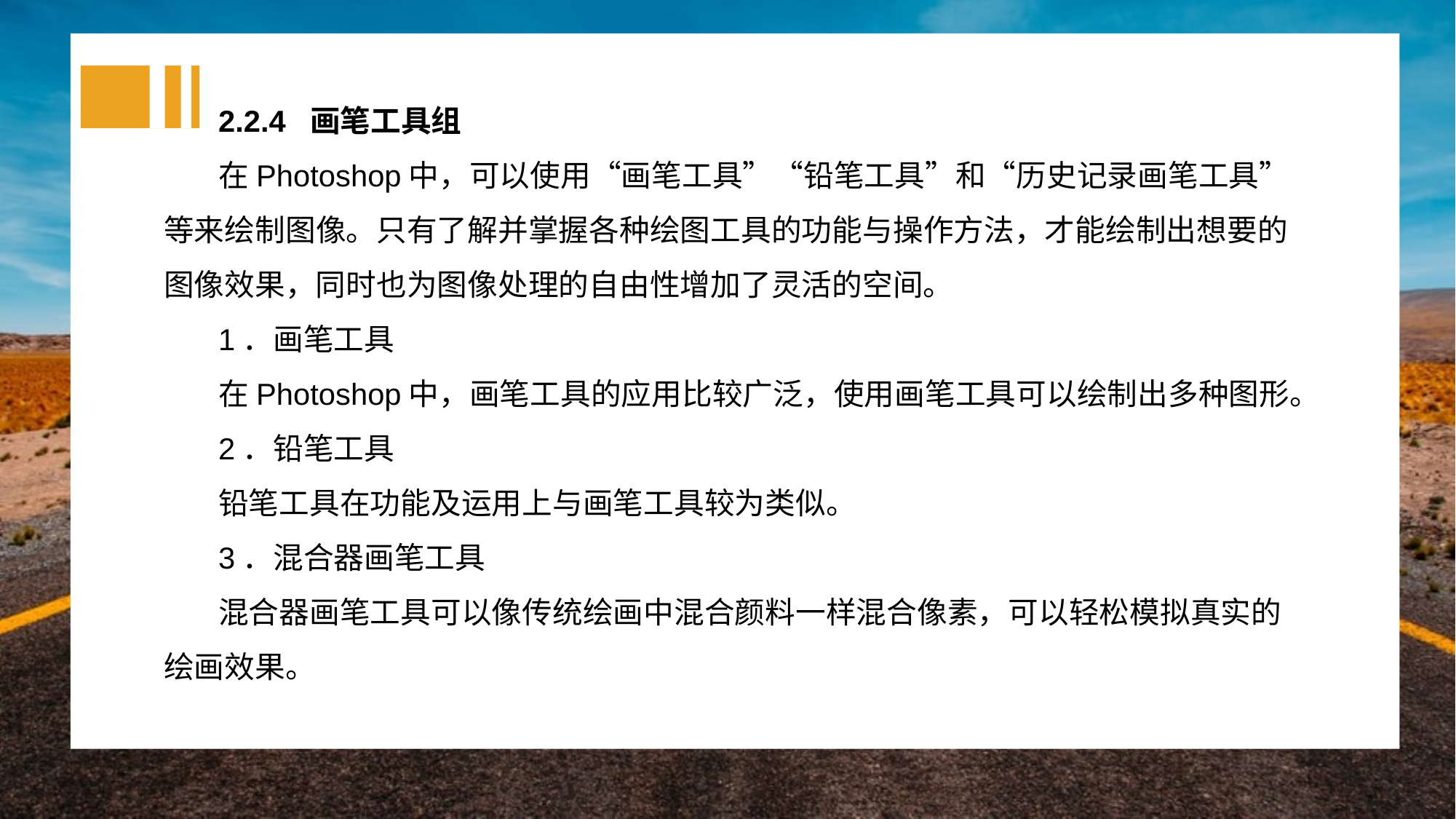

2.2.4  画笔工具组
在Photoshop中，可以使用“画笔工具”“铅笔工具”和“历史记录画笔工具”等来绘制图像。只有了解并掌握各种绘图工具的功能与操作方法，才能绘制出想要的图像效果，同时也为图像处理的自由性增加了灵活的空间。
1．画笔工具
在Photoshop中，画笔工具的应用比较广泛，使用画笔工具可以绘制出多种图形。
2．铅笔工具
铅笔工具在功能及运用上与画笔工具较为类似。
3．混合器画笔工具
混合器画笔工具可以像传统绘画中混合颜料一样混合像素，可以轻松模拟真实的绘画效果。